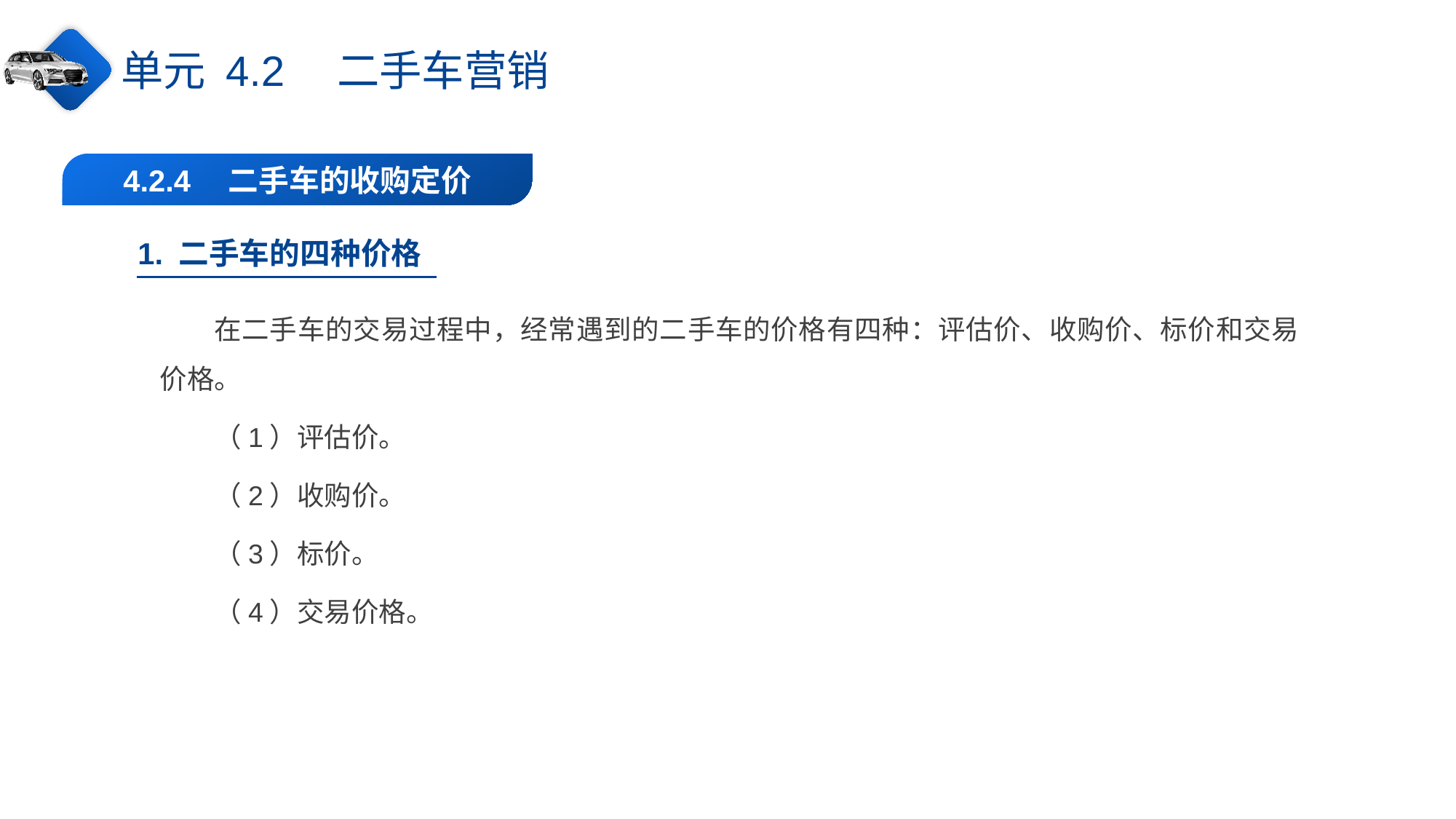

单元 4.2　二手车营销
4.2.4　二手车的收购定价
1. 二手车的四种价格
在二手车的交易过程中，经常遇到的二手车的价格有四种：评估价、收购价、标价和交易价格。
（1）评估价。
（2）收购价。
（3）标价。
（4）交易价格。